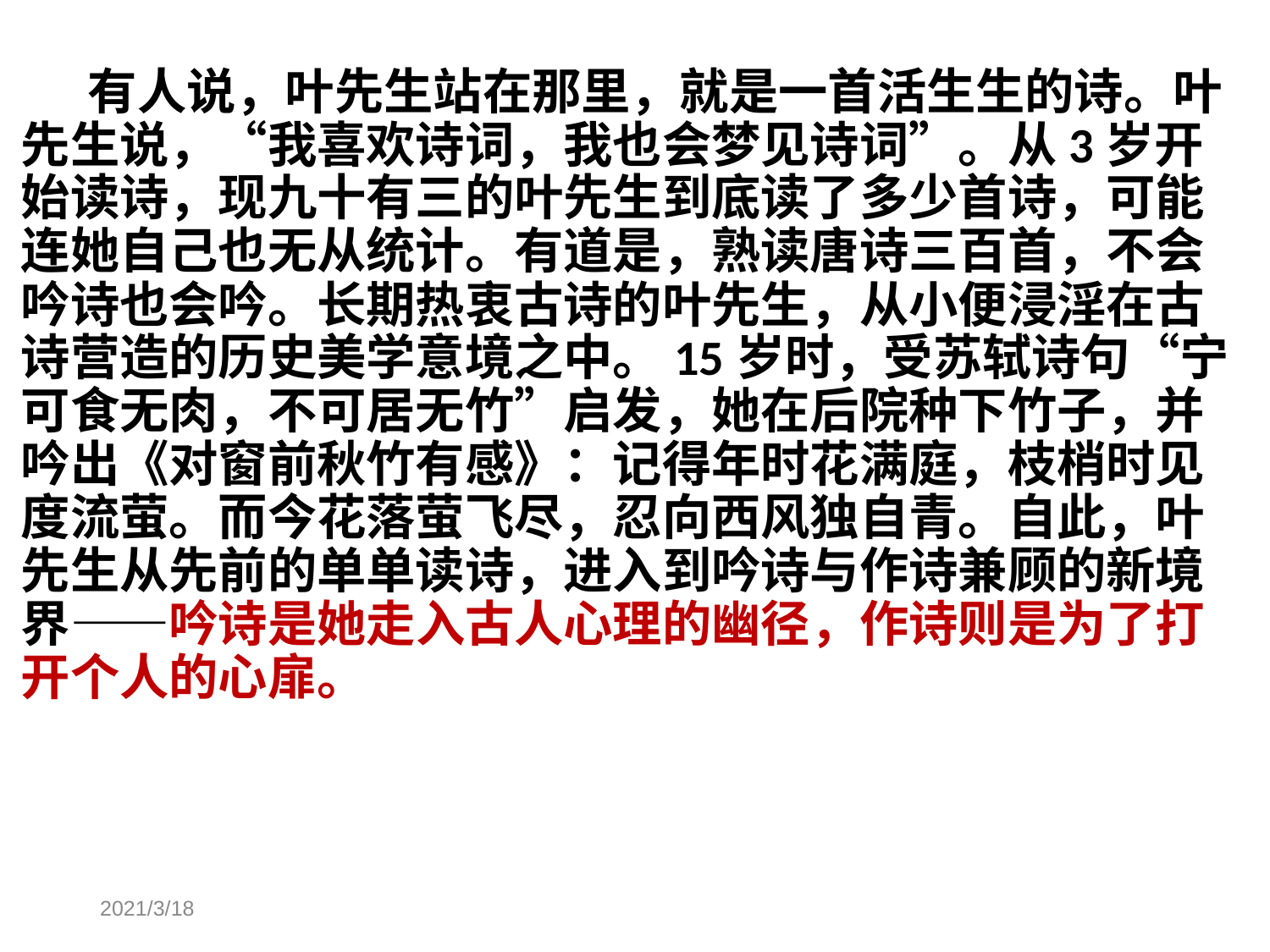

有人说，叶先生站在那里，就是一首活生生的诗。叶先生说，“我喜欢诗词，我也会梦见诗词”。从3岁开始读诗，现九十有三的叶先生到底读了多少首诗，可能连她自己也无从统计。有道是，熟读唐诗三百首，不会吟诗也会吟。长期热衷古诗的叶先生，从小便浸淫在古诗营造的历史美学意境之中。15岁时，受苏轼诗句“宁可食无肉，不可居无竹”启发，她在后院种下竹子，并吟出《对窗前秋竹有感》：记得年时花满庭，枝梢时见度流萤。而今花落萤飞尽，忍向西风独自青。自此，叶先生从先前的单单读诗，进入到吟诗与作诗兼顾的新境界——吟诗是她走入古人心理的幽径，作诗则是为了打开个人的心扉。
2021/3/18